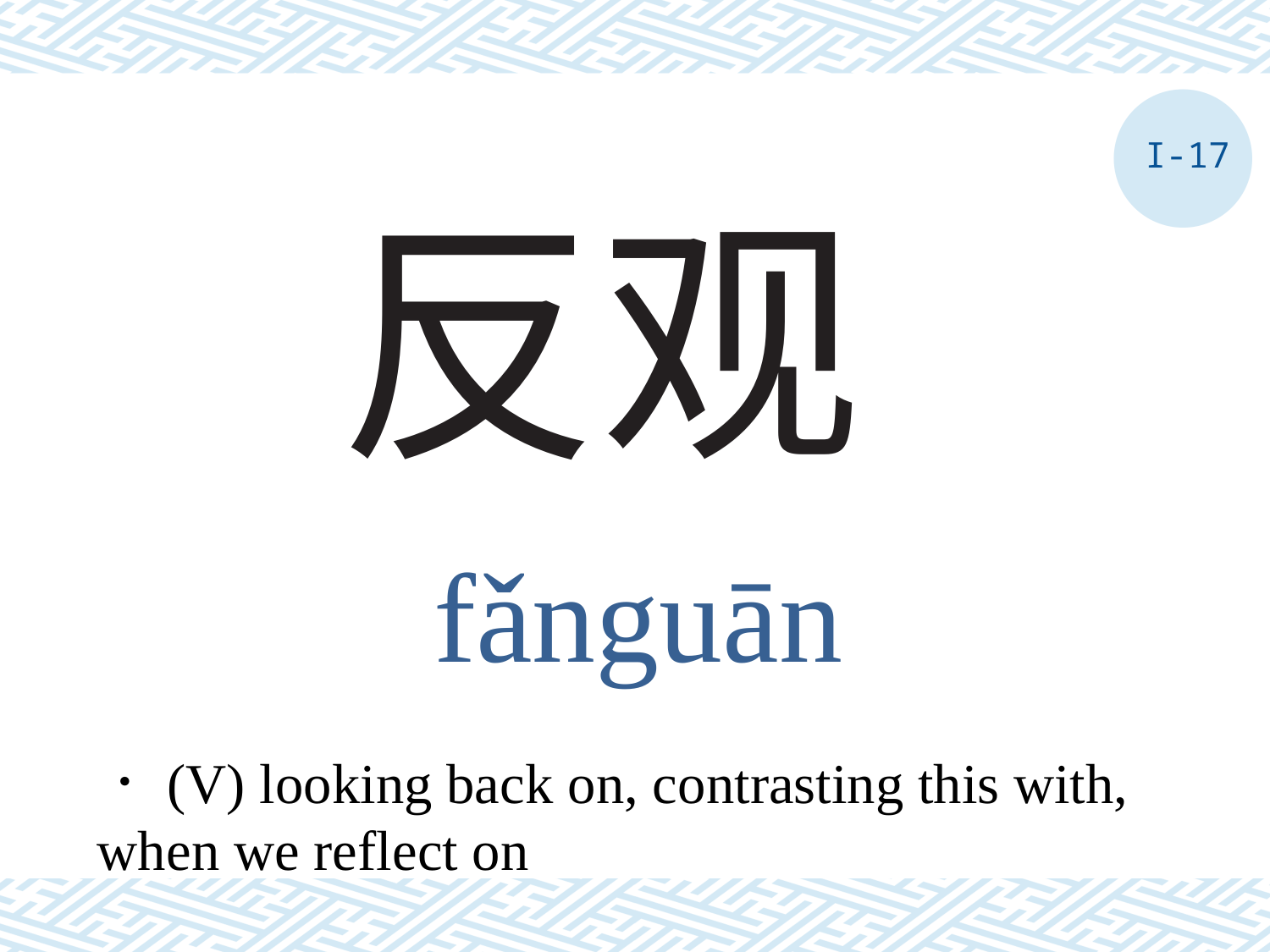

I-17

# 反观
fǎnguān
．(V) looking back on, contrasting this with, when we reflect on